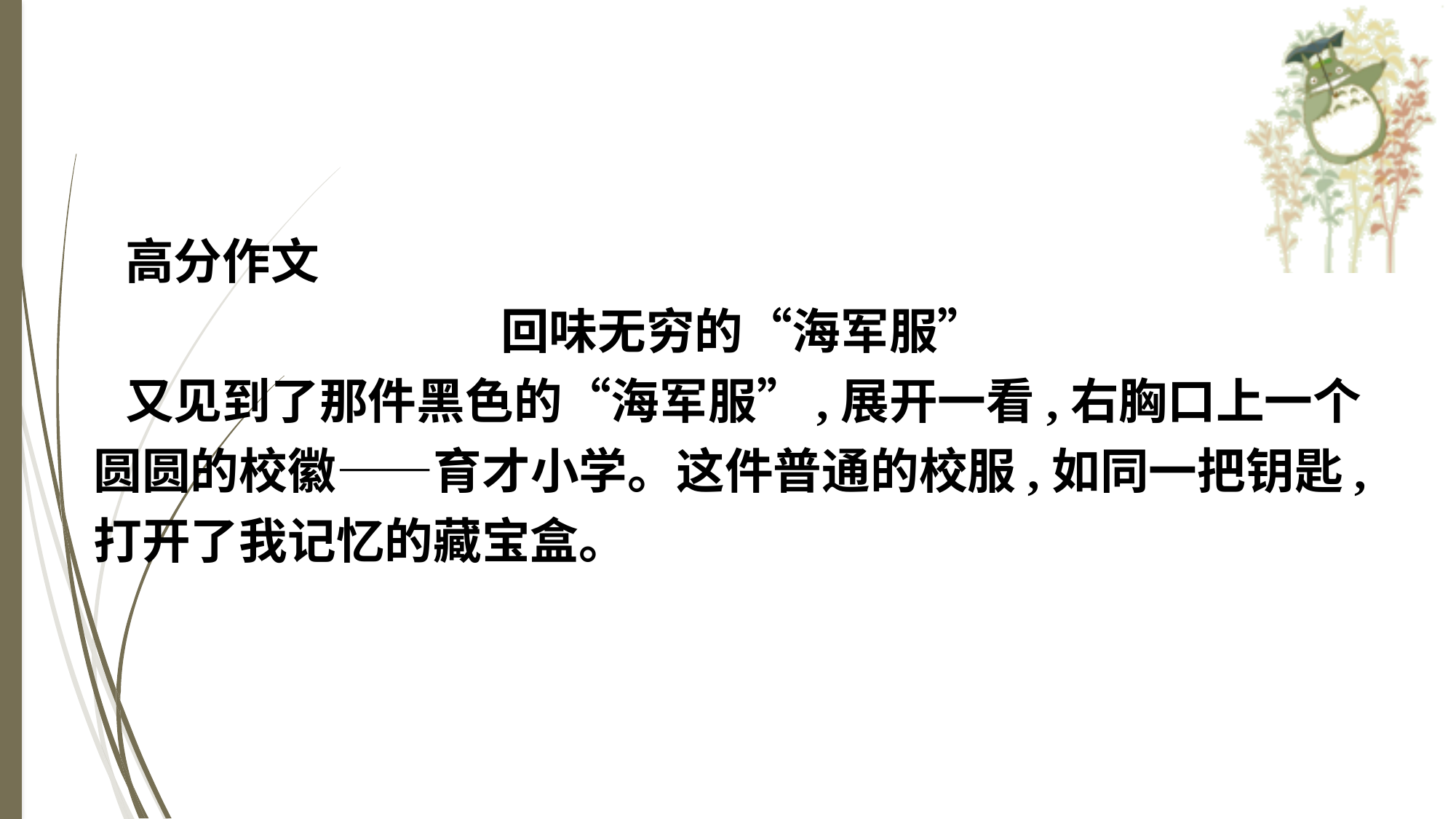

高分作文
回味无穷的“海军服”
又见到了那件黑色的“海军服”,展开一看,右胸口上一个圆圆的校徽——育才小学。这件普通的校服,如同一把钥匙,打开了我记忆的藏宝盒。